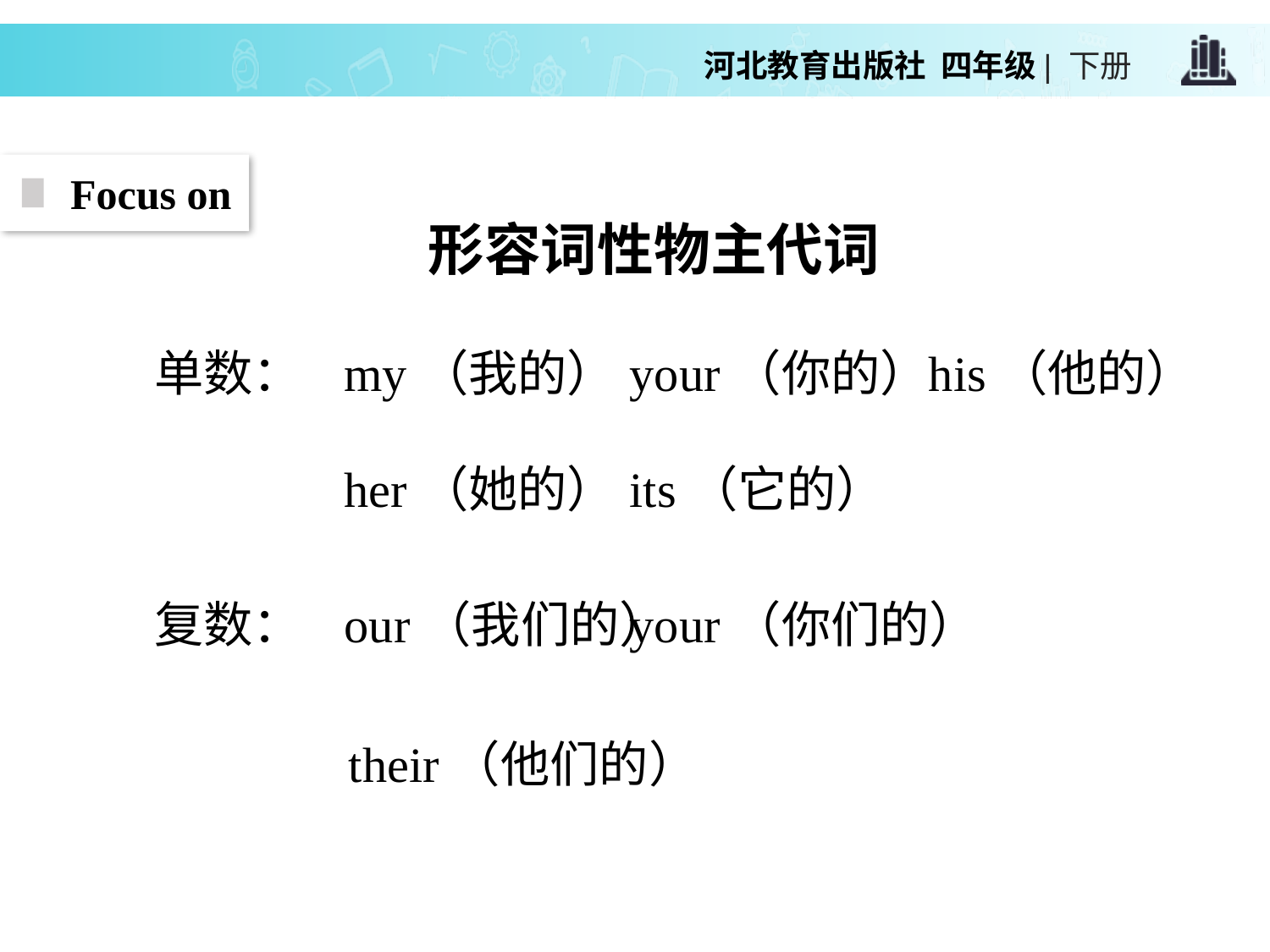

Focus on

形容词性物主代词
单数：
my（我的）
your（你的）
his（他的）
her（她的）
its（它的）
复数：
our（我们的）
your（你们的）
their（他们的）